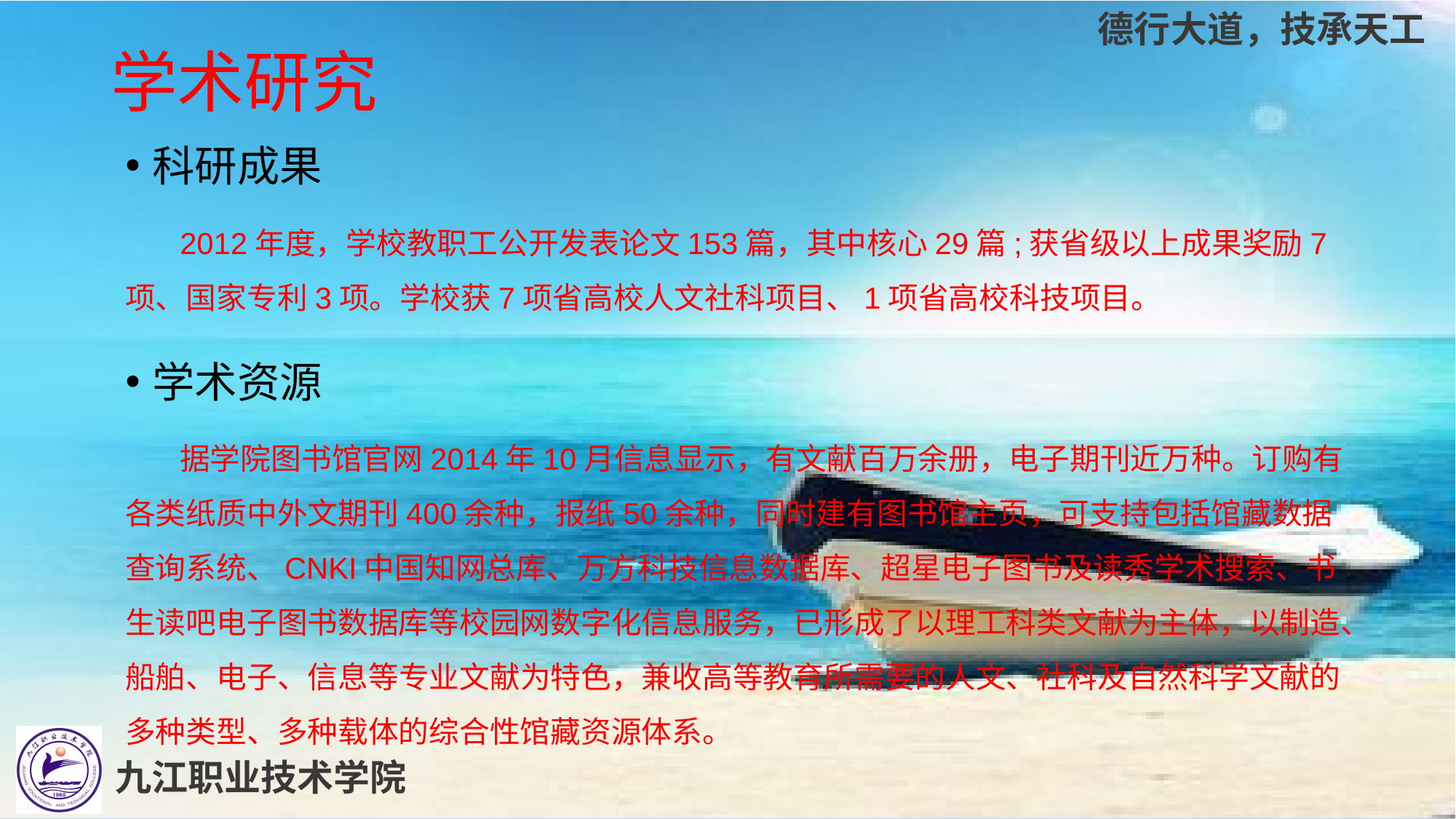

# 学术研究
科研成果
2012年度，学校教职工公开发表论文153篇，其中核心29篇;获省级以上成果奖励7项、国家专利3项。学校获7项省高校人文社科项目、1项省高校科技项目。
学术资源
据学院图书馆官网2014年10月信息显示，有文献百万余册，电子期刊近万种。订购有各类纸质中外文期刊400余种，报纸50余种，同时建有图书馆主页，可支持包括馆藏数据查询系统、CNKI中国知网总库、万方科技信息数据库、超星电子图书及读秀学术搜索、书生读吧电子图书数据库等校园网数字化信息服务，已形成了以理工科类文献为主体，以制造、船舶、电子、信息等专业文献为特色，兼收高等教育所需要的人文、社科及自然科学文献的多种类型、多种载体的综合性馆藏资源体系。
九江职业技术学院